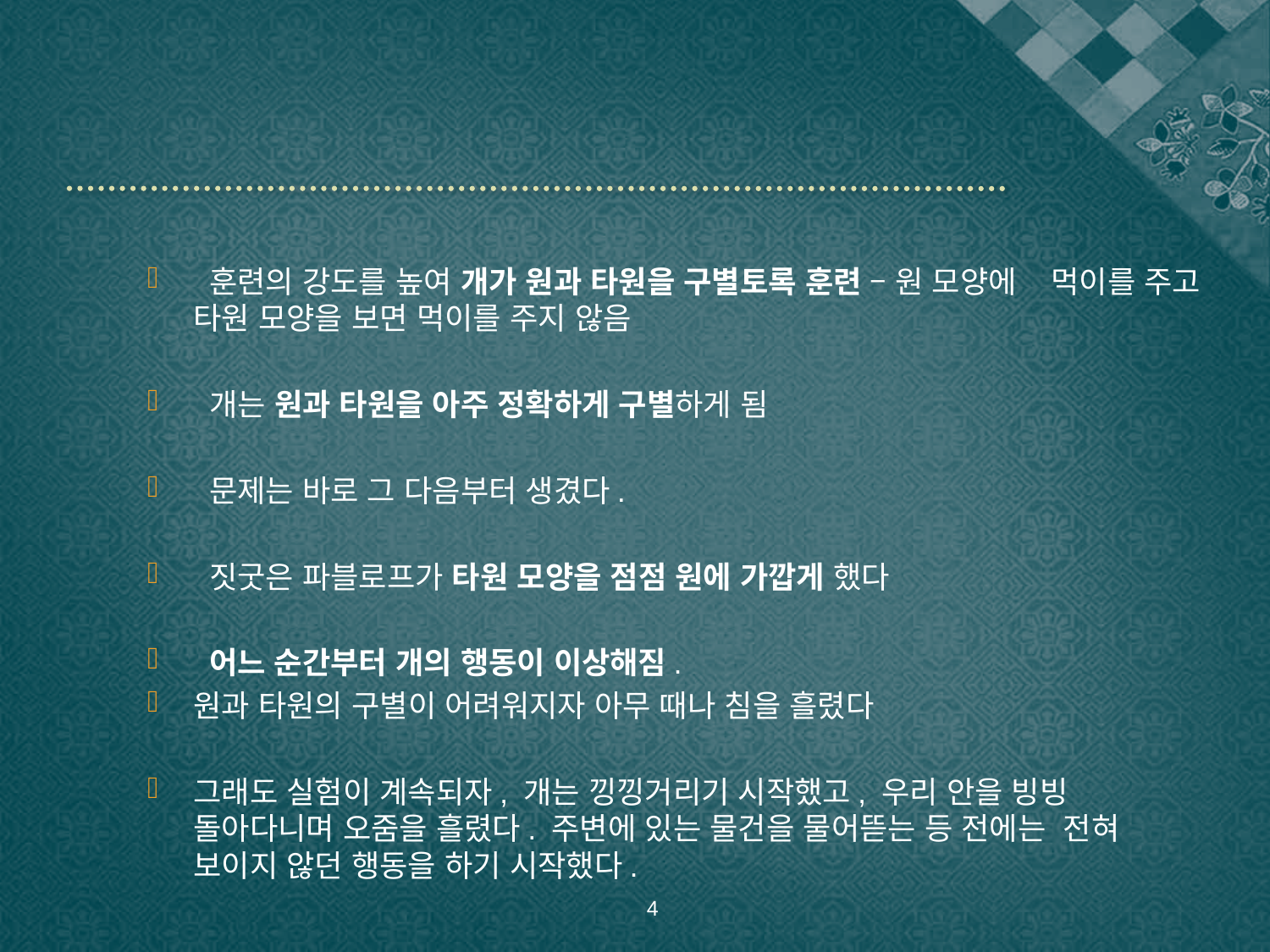

#
 훈련의 강도를 높여 개가 원과 타원을 구별토록 훈련 – 원 모양에    먹이를 주고 타원 모양을 보면 먹이를 주지 않음

 개는 원과 타원을 아주 정확하게 구별하게 됨

 문제는 바로 그 다음부터 생겼다.

 짓굿은 파블로프가 타원 모양을 점점 원에 가깝게 했다

 어느 순간부터 개의 행동이 이상해짐.
원과 타원의 구별이 어려워지자 아무 때나 침을 흘렸다

그래도 실험이 계속되자, 개는 낑낑거리기 시작했고, 우리 안을 빙빙  돌아다니며 오줌을 흘렸다. 주변에 있는 물건을 물어뜯는 등 전에는  전혀 보이지 않던 행동을 하기 시작했다.
4